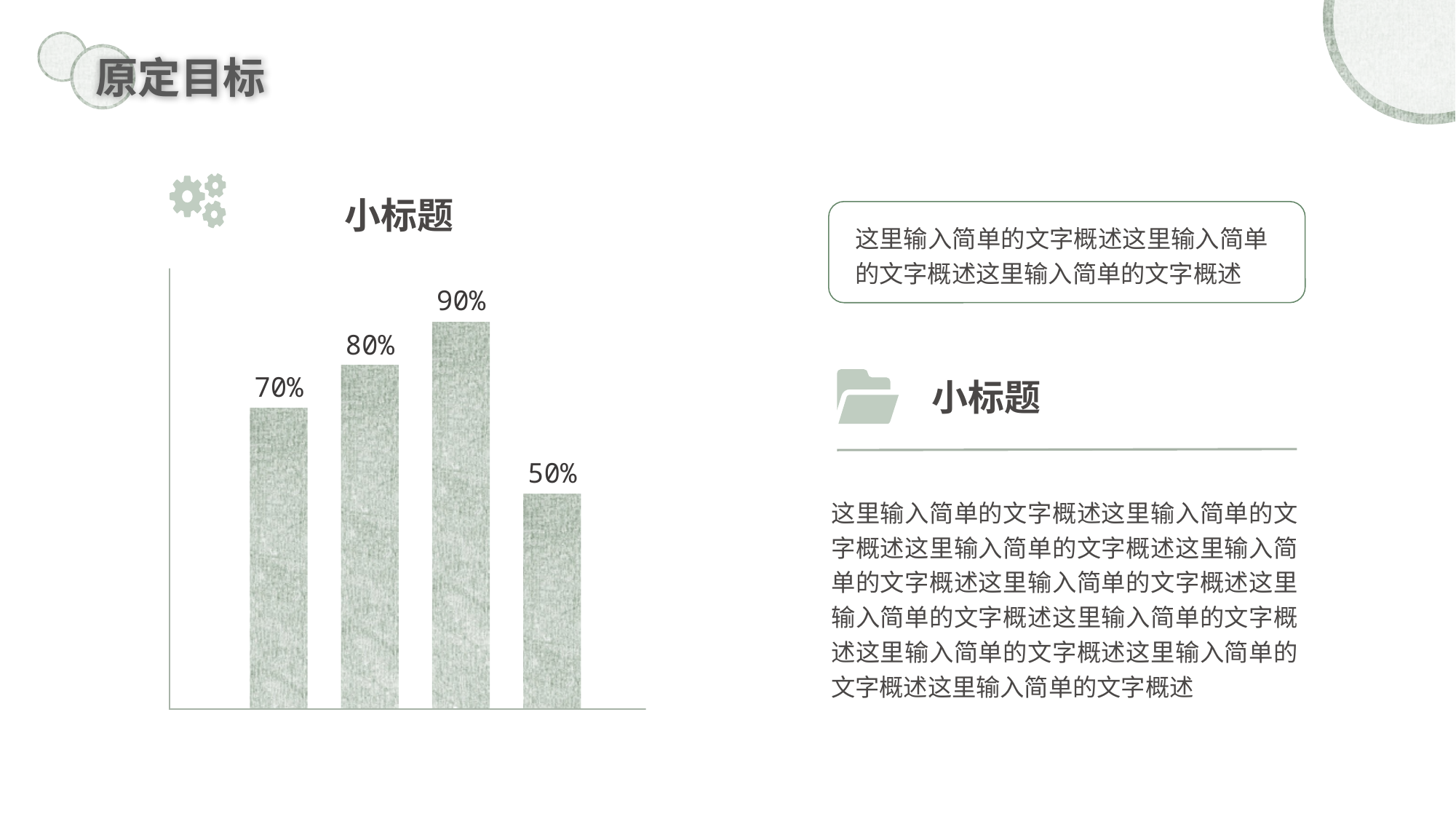

原定目标

小标题

这里输入简单的文字概述这里输入简单的文字概述这里输入简单的文字概述

90%
80%

70%

小标题

50%
这里输入简单的文字概述这里输入简单的文字概述这里输入简单的文字概述这里输入简单的文字概述这里输入简单的文字概述这里输入简单的文字概述这里输入简单的文字概述这里输入简单的文字概述这里输入简单的文字概述这里输入简单的文字概述